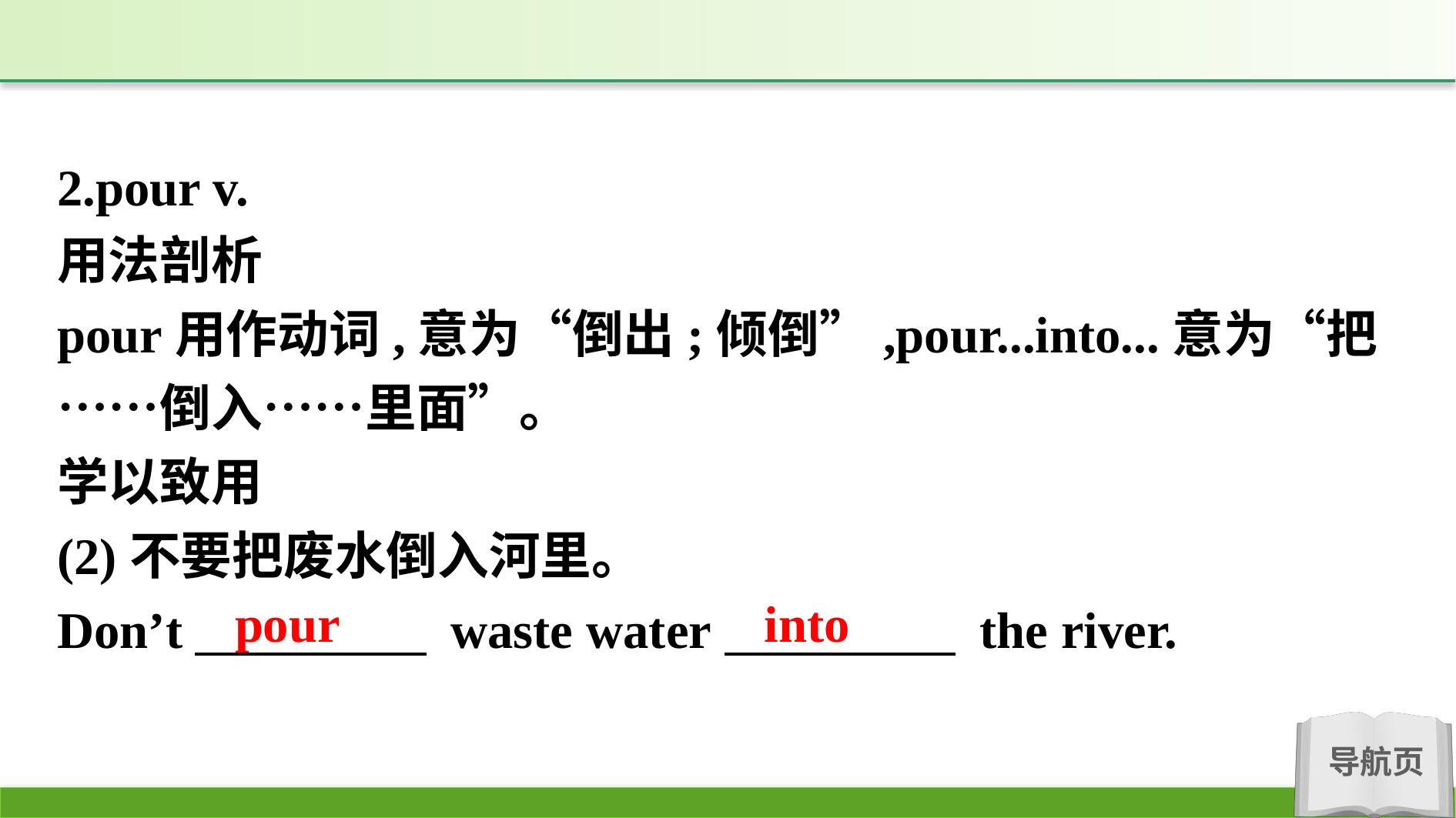

2.pour v.
用法剖析
pour用作动词,意为“倒出;倾倒”,pour...into...意为“把……倒入……里面”。
学以致用
(2)不要把废水倒入河里。
Don’t　　　　  waste water　　　　  the river.
pour                                 into